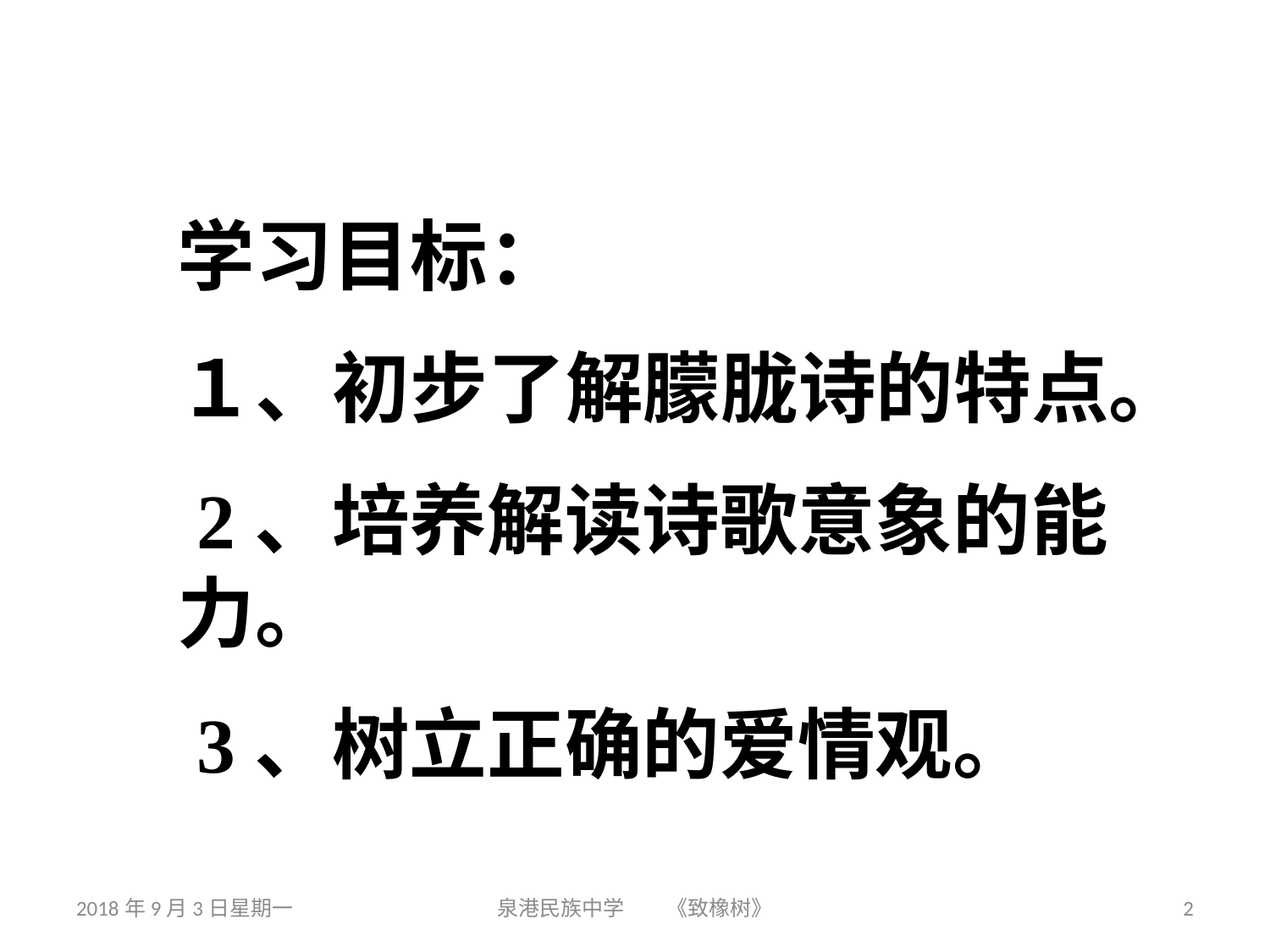

学习目标：
１、初步了解朦胧诗的特点。
 2、培养解读诗歌意象的能力。
 3、树立正确的爱情观。
2018年9月3日星期一
泉港民族中学         《致橡树》
2